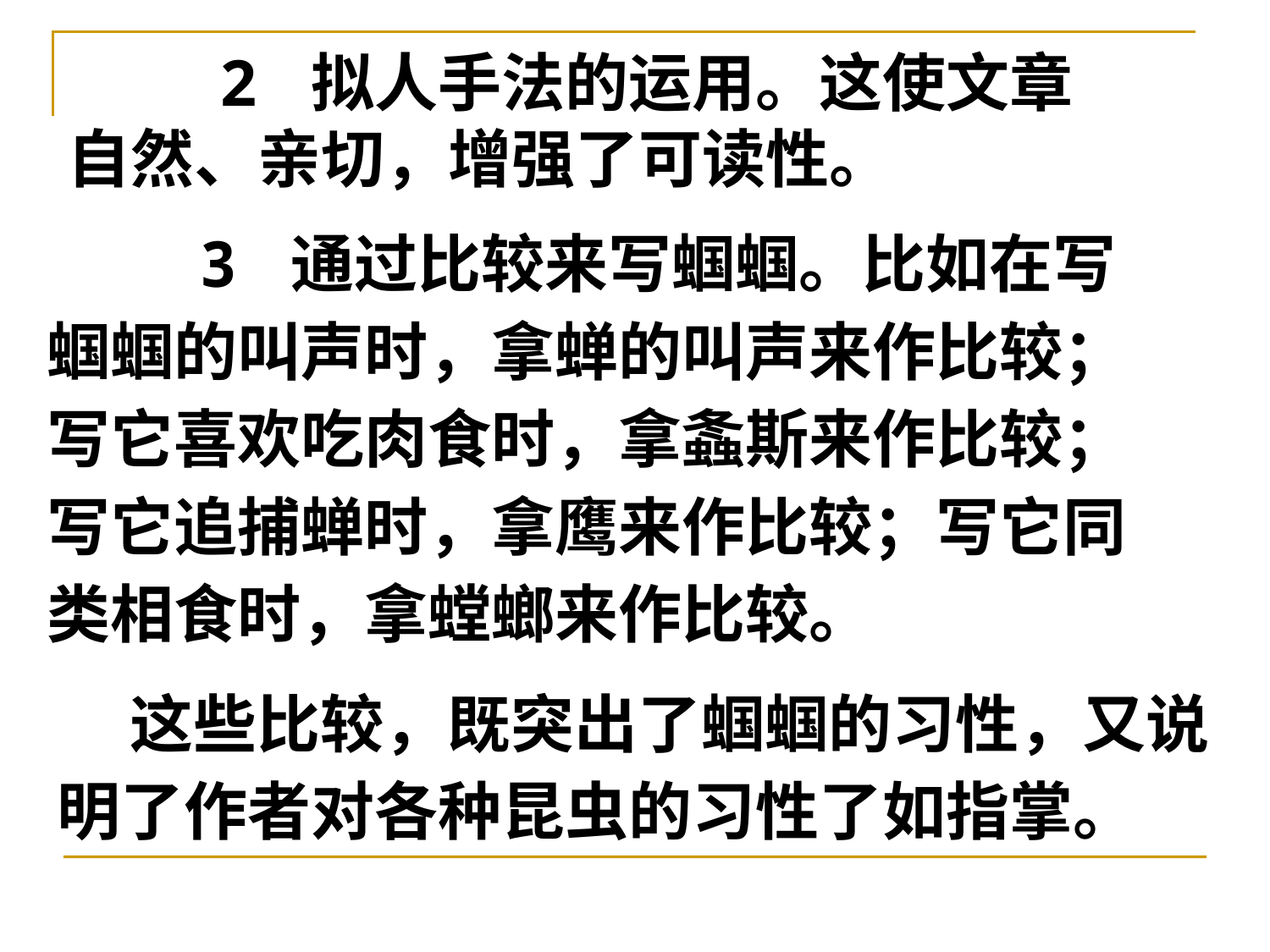

2 拟人手法的运用。这使文章自然、亲切，增强了可读性。
    3 通过比较来写蝈蝈。比如在写蝈蝈的叫声时，拿蝉的叫声来作比较；写它喜欢吃肉食时，拿螽斯来作比较；写它追捕蝉时，拿鹰来作比较；写它同类相食时，拿螳螂来作比较。
    这些比较，既突出了蝈蝈的习性，又说明了作者对各种昆虫的习性了如指掌。